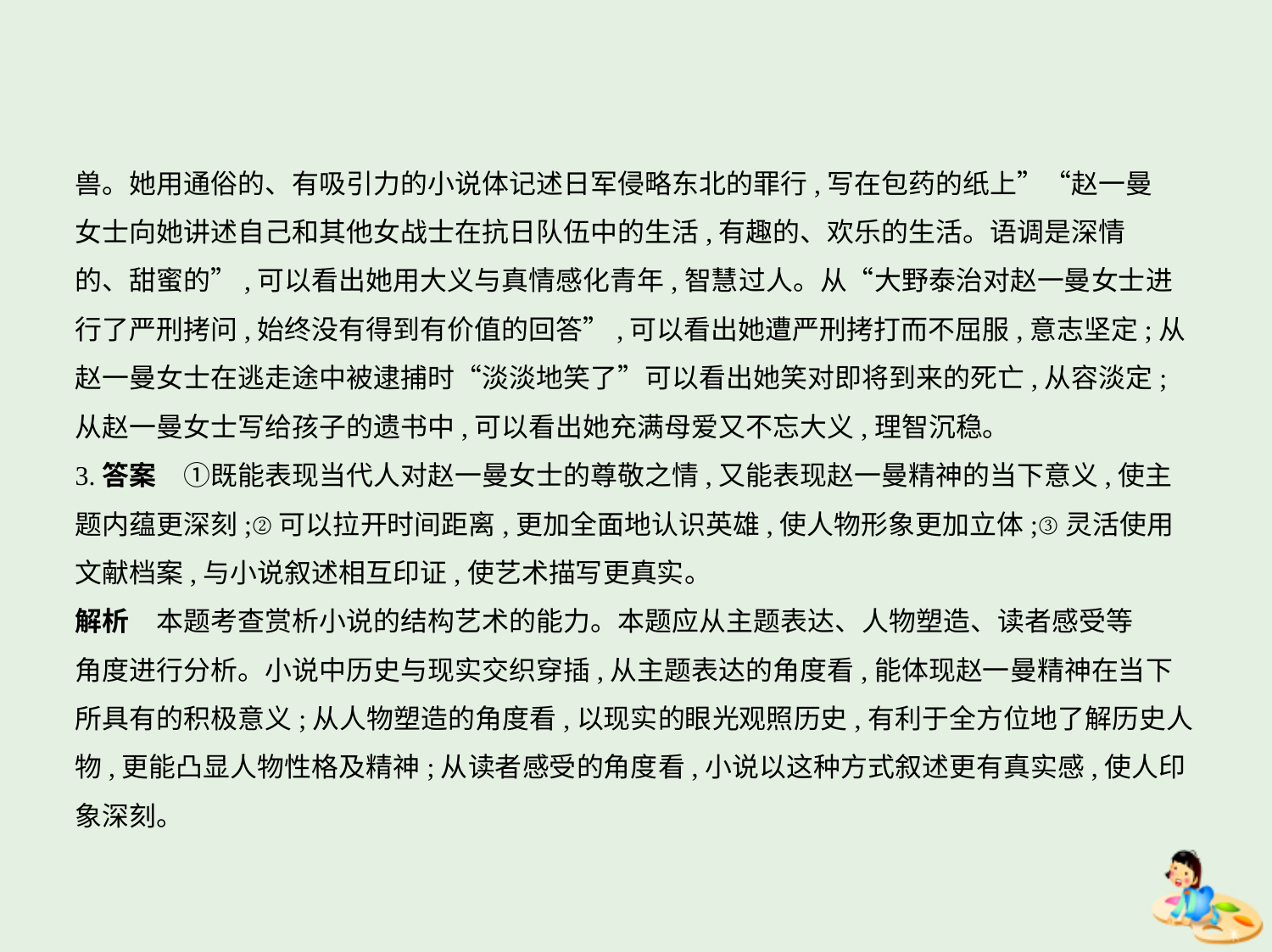

兽。她用通俗的、有吸引力的小说体记述日军侵略东北的罪行,写在包药的纸上”“赵一曼
女士向她讲述自己和其他女战士在抗日队伍中的生活,有趣的、欢乐的生活。语调是深情
的、甜蜜的”,可以看出她用大义与真情感化青年,智慧过人。从“大野泰治对赵一曼女士进
行了严刑拷问,始终没有得到有价值的回答”,可以看出她遭严刑拷打而不屈服,意志坚定;从
赵一曼女士在逃走途中被逮捕时“淡淡地笑了”可以看出她笑对即将到来的死亡,从容淡定;
从赵一曼女士写给孩子的遗书中,可以看出她充满母爱又不忘大义,理智沉稳。
3.答案　①既能表现当代人对赵一曼女士的尊敬之情,又能表现赵一曼精神的当下意义,使主
题内蕴更深刻;②可以拉开时间距离,更加全面地认识英雄,使人物形象更加立体;③灵活使用
文献档案,与小说叙述相互印证,使艺术描写更真实。
解析　本题考查赏析小说的结构艺术的能力。本题应从主题表达、人物塑造、读者感受等
角度进行分析。小说中历史与现实交织穿插,从主题表达的角度看,能体现赵一曼精神在当下
所具有的积极意义;从人物塑造的角度看,以现实的眼光观照历史,有利于全方位地了解历史人
物,更能凸显人物性格及精神;从读者感受的角度看,小说以这种方式叙述更有真实感,使人印
象深刻。